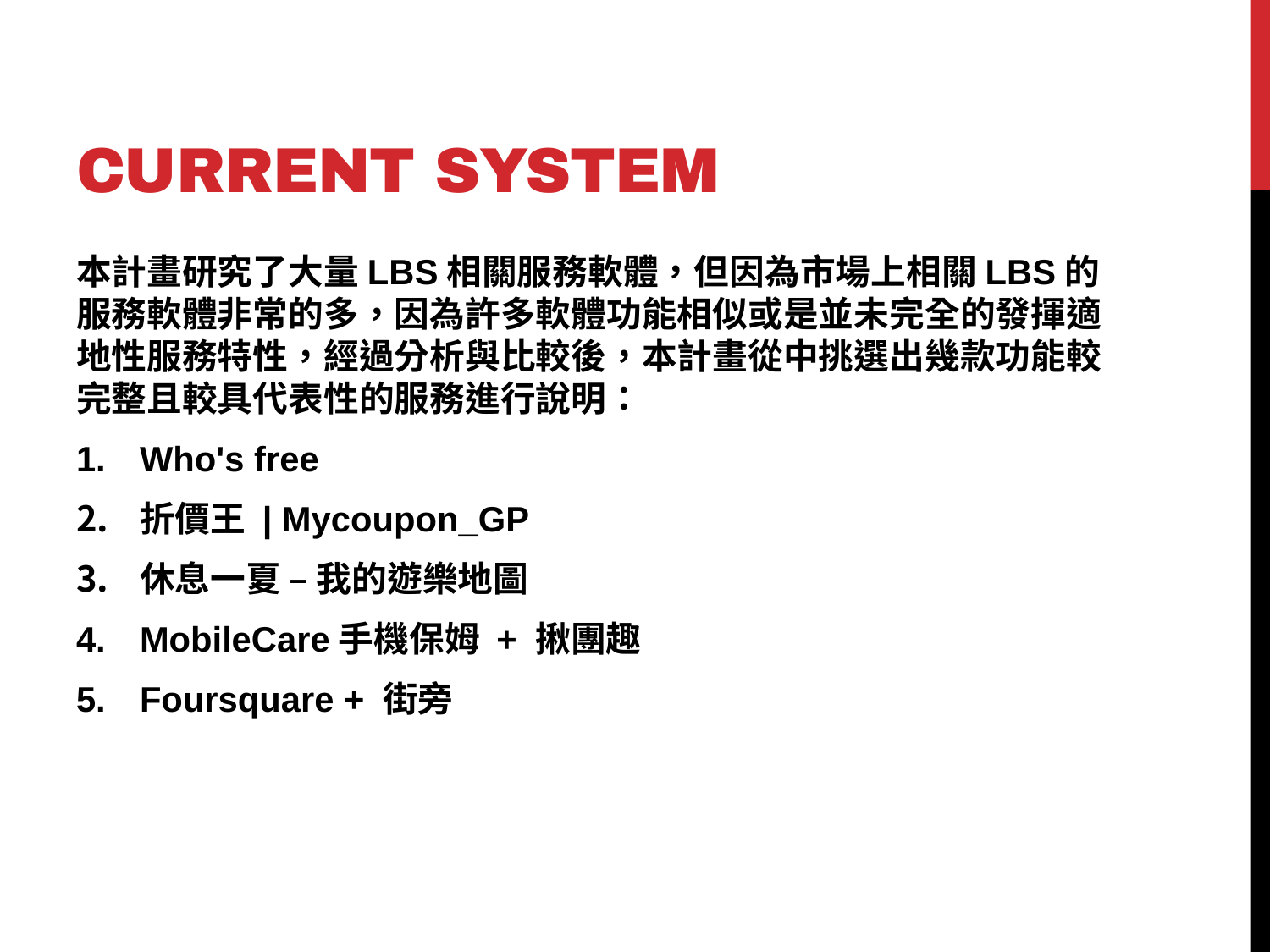

# Current system
本計畫研究了大量LBS相關服務軟體，但因為市場上相關LBS的服務軟體非常的多，因為許多軟體功能相似或是並未完全的發揮適地性服務特性，經過分析與比較後，本計畫從中挑選出幾款功能較完整且較具代表性的服務進行說明：
Who's free
折價王 | Mycoupon_GP
休息一夏 – 我的遊樂地圖
MobileCare手機保姆 + 揪團趣
Foursquare + 街旁